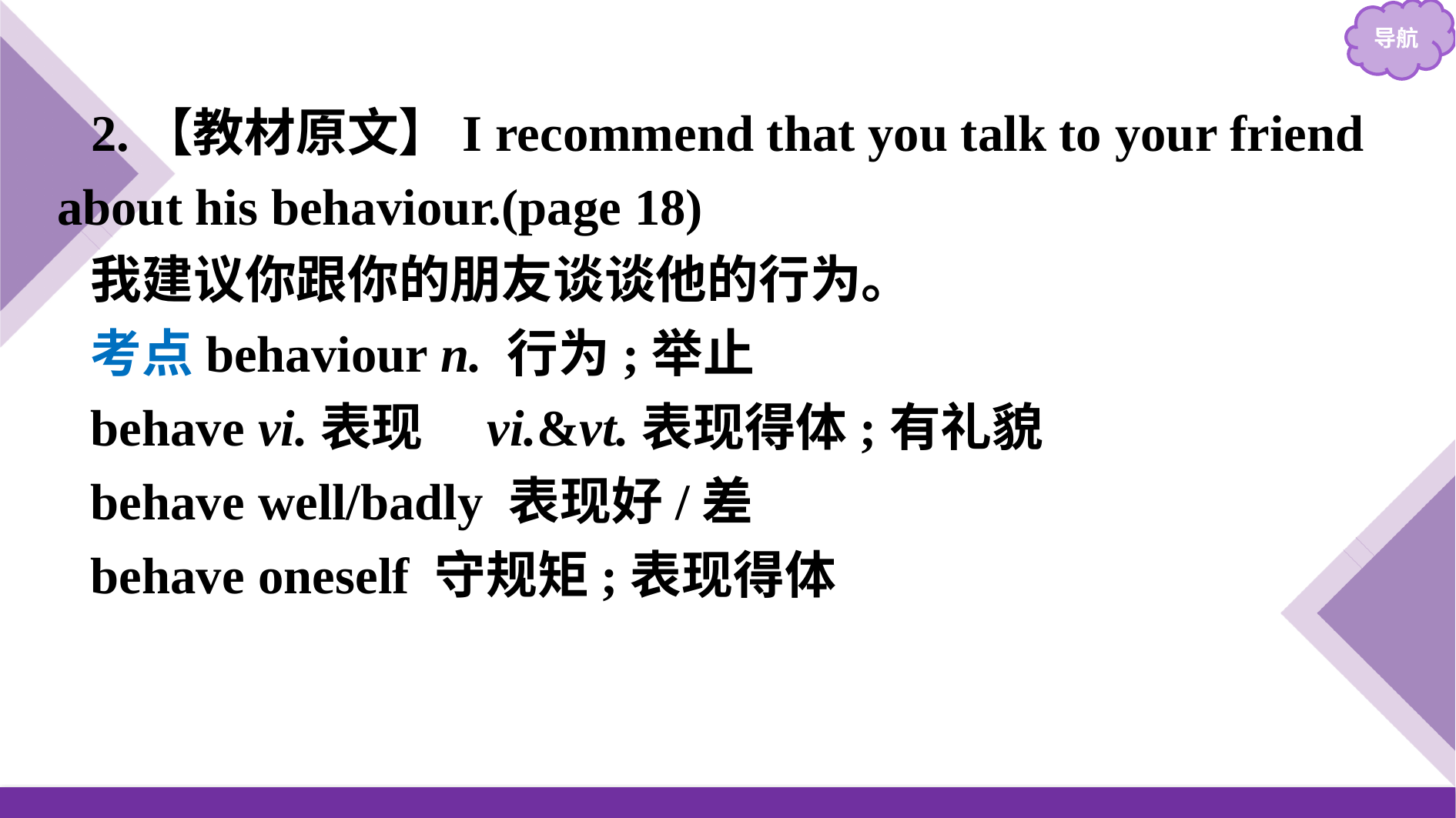

2.【教材原文】I recommend that you talk to your friend about his behaviour.(page 18)
我建议你跟你的朋友谈谈他的行为。
考点behaviour n. 行为;举止
behave vi.表现　vi.&vt.表现得体;有礼貌
behave well/badly 表现好/差
behave oneself 守规矩;表现得体